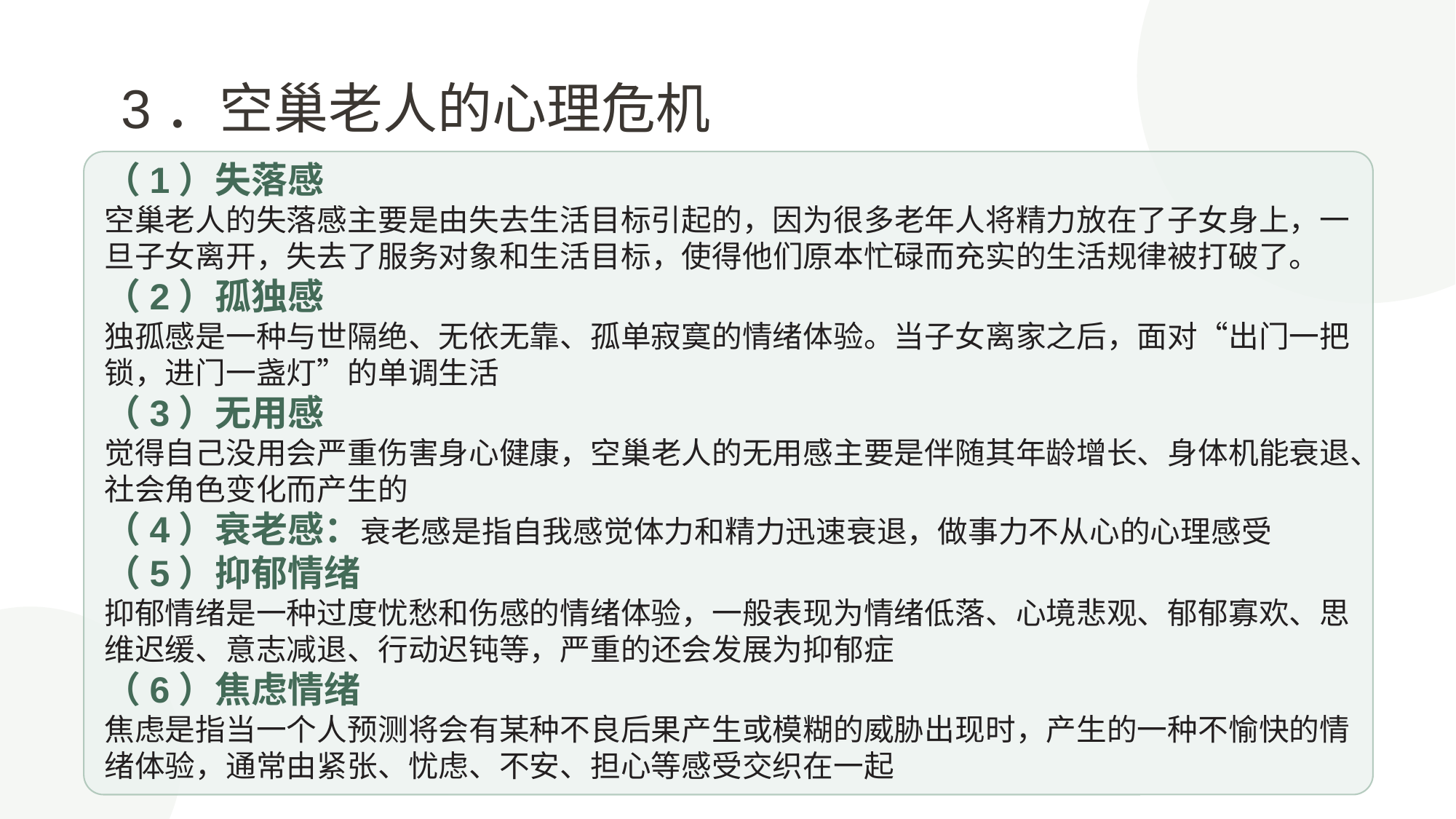

3．空巢老人的心理危机

（1）失落感
空巢老人的失落感主要是由失去生活目标引起的，因为很多老年人将精力放在了子女身上，一旦子女离开，失去了服务对象和生活目标，使得他们原本忙碌而充实的生活规律被打破了。
（2）孤独感
独孤感是一种与世隔绝、无依无靠、孤单寂寞的情绪体验。当子女离家之后，面对“出门一把锁，进门一盏灯”的单调生活
（3）无用感
觉得自己没用会严重伤害身心健康，空巢老人的无用感主要是伴随其年龄增长、身体机能衰退、社会角色变化而产生的
（4）衰老感：衰老感是指自我感觉体力和精力迅速衰退，做事力不从心的心理感受
（5）抑郁情绪
抑郁情绪是一种过度忧愁和伤感的情绪体验，一般表现为情绪低落、心境悲观、郁郁寡欢、思维迟缓、意志减退、行动迟钝等，严重的还会发展为抑郁症
（6）焦虑情绪
焦虑是指当一个人预测将会有某种不良后果产生或模糊的威胁出现时，产生的一种不愉快的情绪体验，通常由紧张、忧虑、不安、担心等感受交织在一起